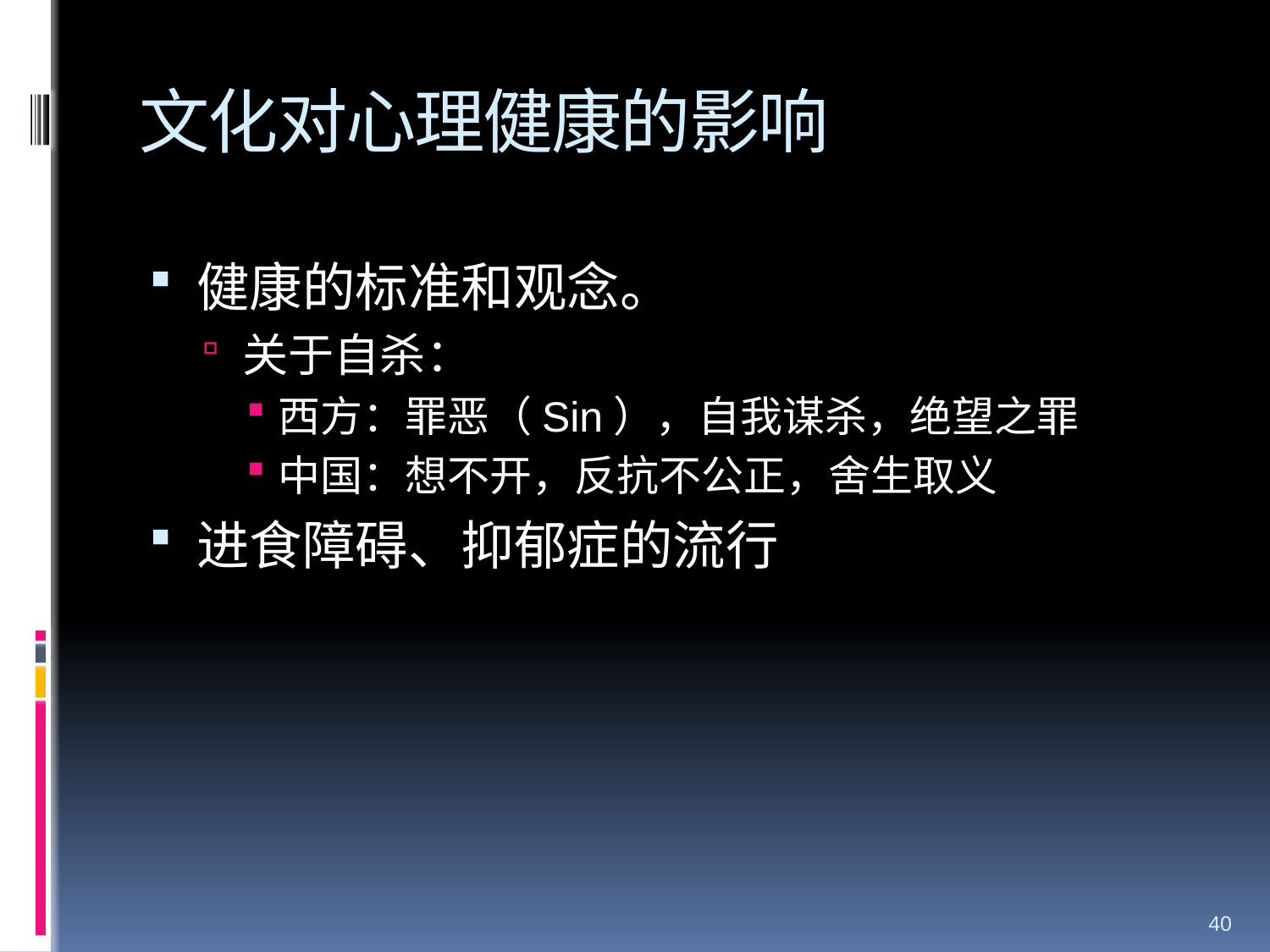

# 文化对心理健康的影响
健康的标准和观念。
关于自杀：
西方：罪恶（Sin），自我谋杀，绝望之罪
中国：想不开，反抗不公正，舍生取义
进食障碍、抑郁症的流行
40